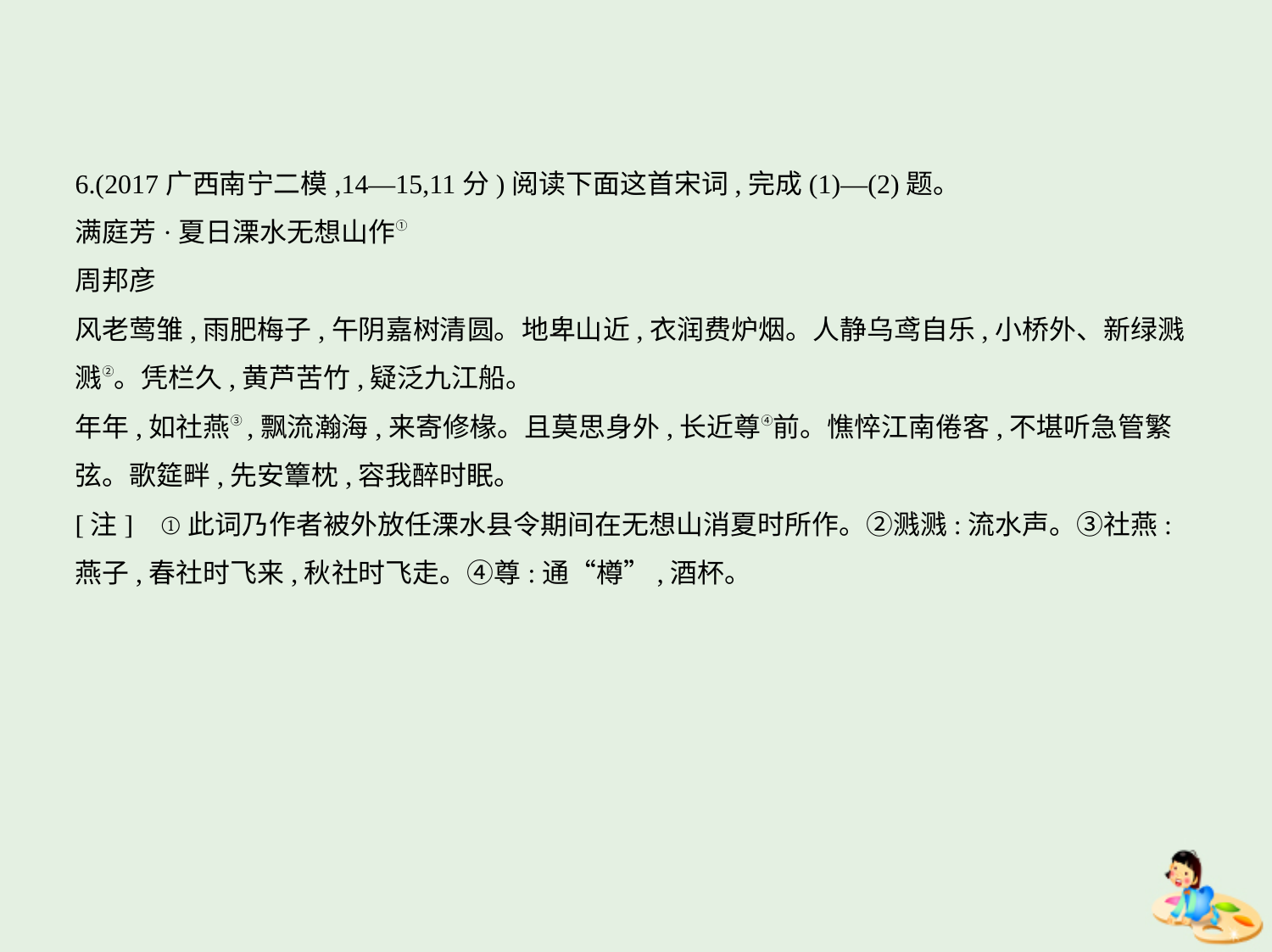

6.(2017广西南宁二模,14—15,11分)阅读下面这首宋词,完成(1)—(2)题。
满庭芳·夏日溧水无想山作①
周邦彦
风老莺雏,雨肥梅子,午阴嘉树清圆。地卑山近,衣润费炉烟。人静乌鸢自乐,小桥外、新绿溅
溅②。凭栏久,黄芦苦竹,疑泛九江船。
年年,如社燕③,飘流瀚海,来寄修椽。且莫思身外,长近尊④前。憔悴江南倦客,不堪听急管繁
弦。歌筵畔,先安簟枕,容我醉时眠。
[注]    ①此词乃作者被外放任溧水县令期间在无想山消夏时所作。②溅溅:流水声。③社燕:
燕子,春社时飞来,秋社时飞走。④尊:通“樽”,酒杯。